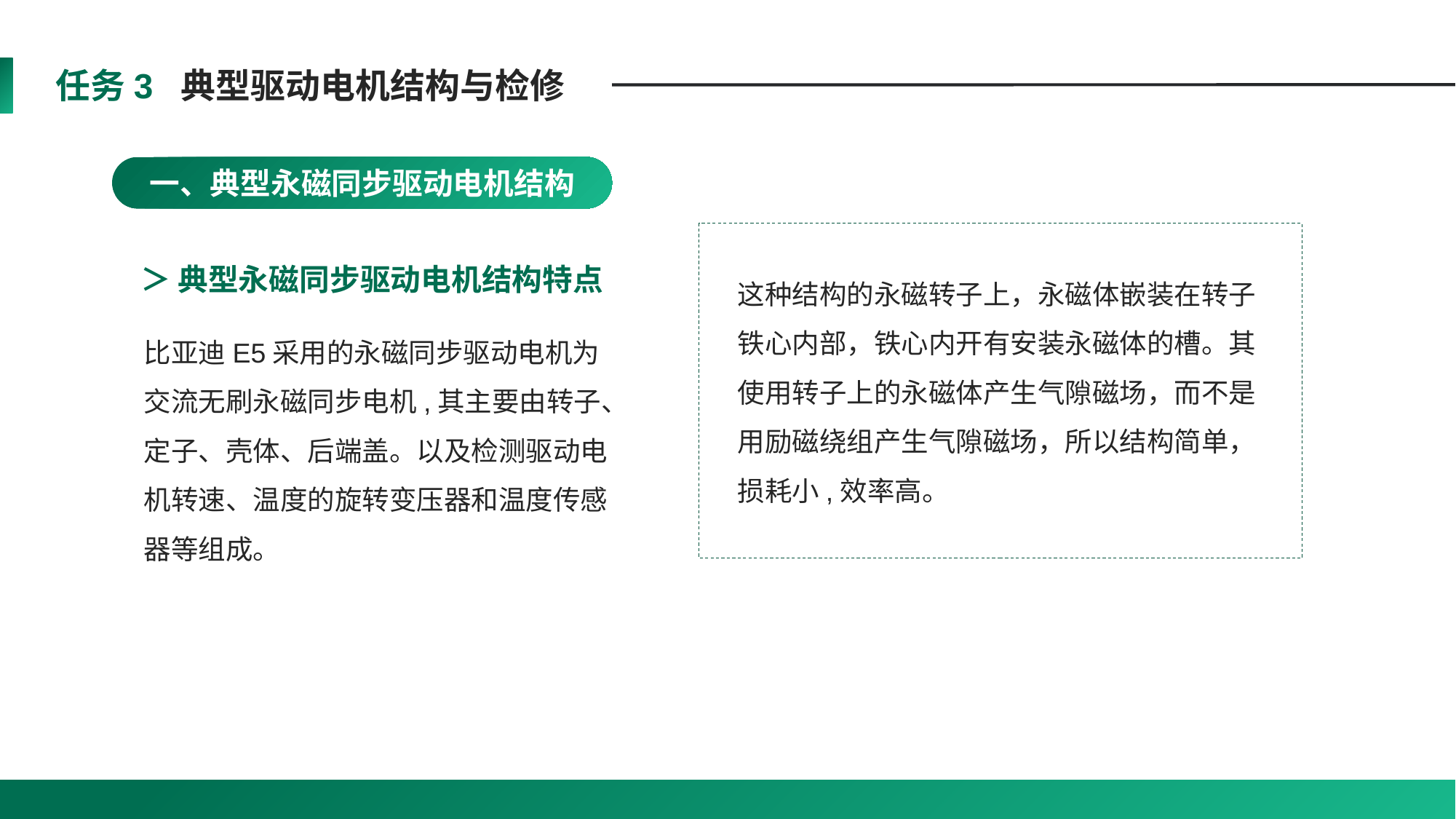

任务3  典型驱动电机结构与检修
一、典型永磁同步驱动电机结构

＞ 典型永磁同步驱动电机结构特点
这种结构的永磁转子上，永磁体嵌装在转子铁心内部，铁心内开有安装永磁体的槽。其使用转子上的永磁体产生气隙磁场，而不是用励磁绕组产生气隙磁场，所以结构简单，损耗小,效率高。
比亚迪E5采用的永磁同步驱动电机为交流无刷永磁同步电机,其主要由转子、定子、壳体、后端盖。以及检测驱动电机转速、温度的旋转变压器和温度传感器等组成。